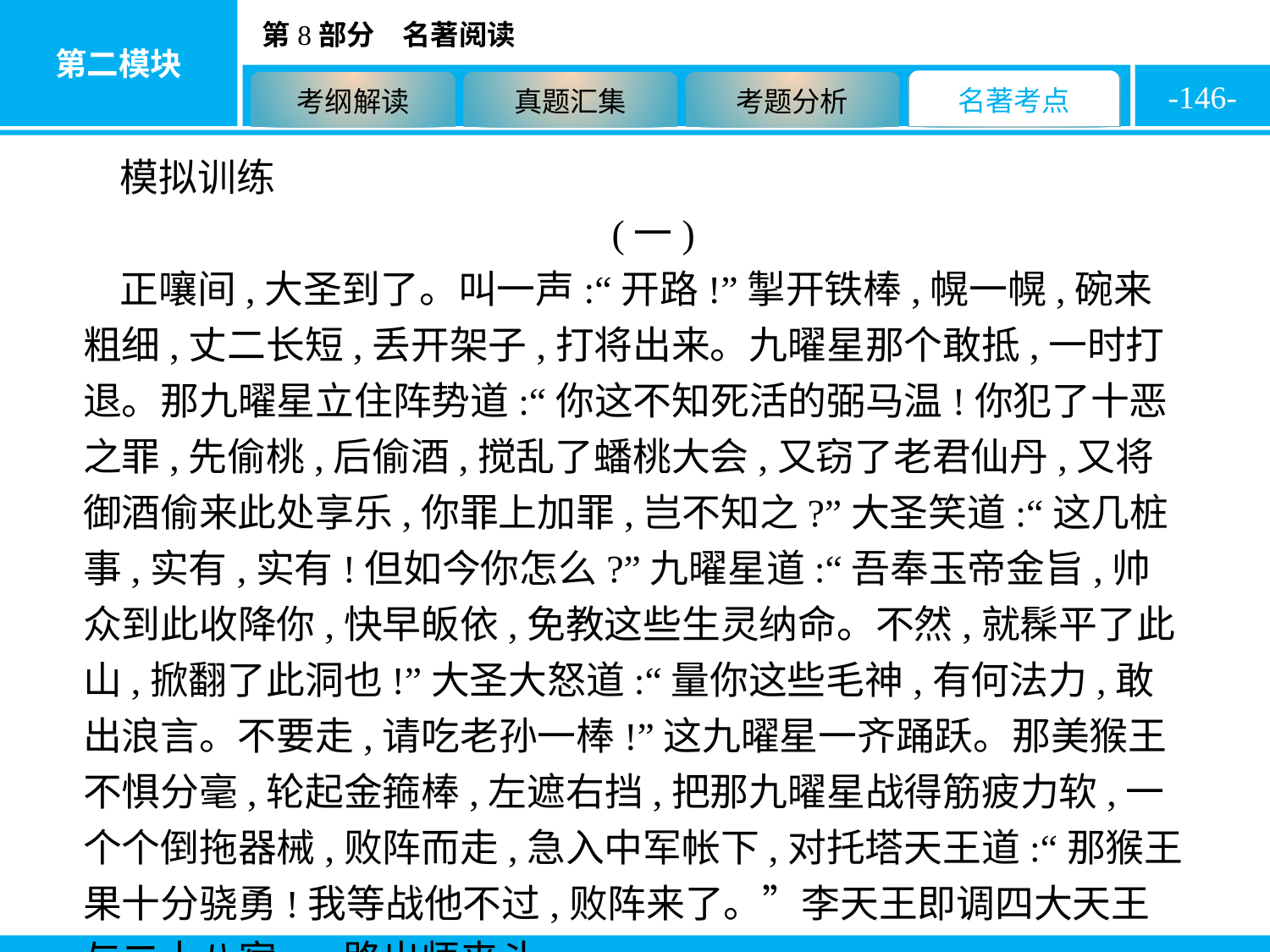

-146-
模拟训练
(一)
正嚷间,大圣到了。叫一声:“开路!”掣开铁棒,幌一幌,碗来粗细,丈二长短,丢开架子,打将出来。九曜星那个敢抵,一时打退。那九曜星立住阵势道:“你这不知死活的弼马温!你犯了十恶之罪,先偷桃,后偷酒,搅乱了蟠桃大会,又窃了老君仙丹,又将御酒偷来此处享乐,你罪上加罪,岂不知之?”大圣笑道:“这几桩事,实有,实有!但如今你怎么?”九曜星道:“吾奉玉帝金旨,帅众到此收降你,快早皈依,免教这些生灵纳命。不然,就髹平了此山,掀翻了此洞也!”大圣大怒道:“量你这些毛神,有何法力,敢出浪言。不要走,请吃老孙一棒!”这九曜星一齐踊跃。那美猴王不惧分毫,轮起金箍棒,左遮右挡,把那九曜星战得筋疲力软,一个个倒拖器械,败阵而走,急入中军帐下,对托塔天王道:“那猴王果十分骁勇!我等战他不过,败阵来了。”李天王即调四大天王与二十八宿,一路出师来斗。